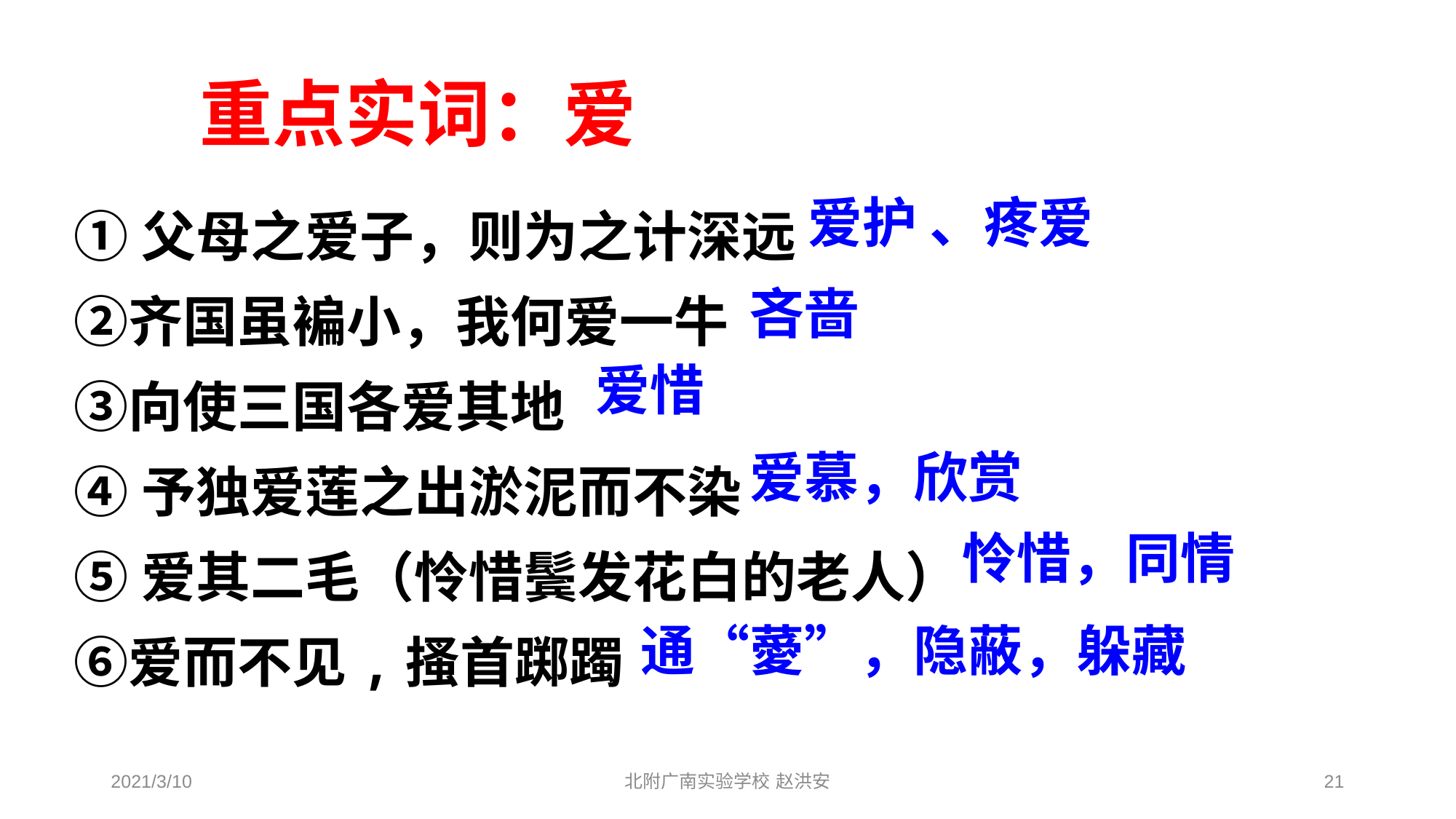

重点实词：爱
①父母之爱子，则为之计深远
②齐国虽褊小，我何爱一牛
③向使三国各爱其地
④予独爱莲之出淤泥而不染
⑤爱其二毛（怜惜鬓发花白的老人）
⑥爱而不见,搔首踯躅
爱护 、疼爱
吝啬
爱惜
爱慕，欣赏
怜惜，同情
通“薆”，隐蔽，躲藏
2021/3/10
北附广南实验学校 赵洪安
21